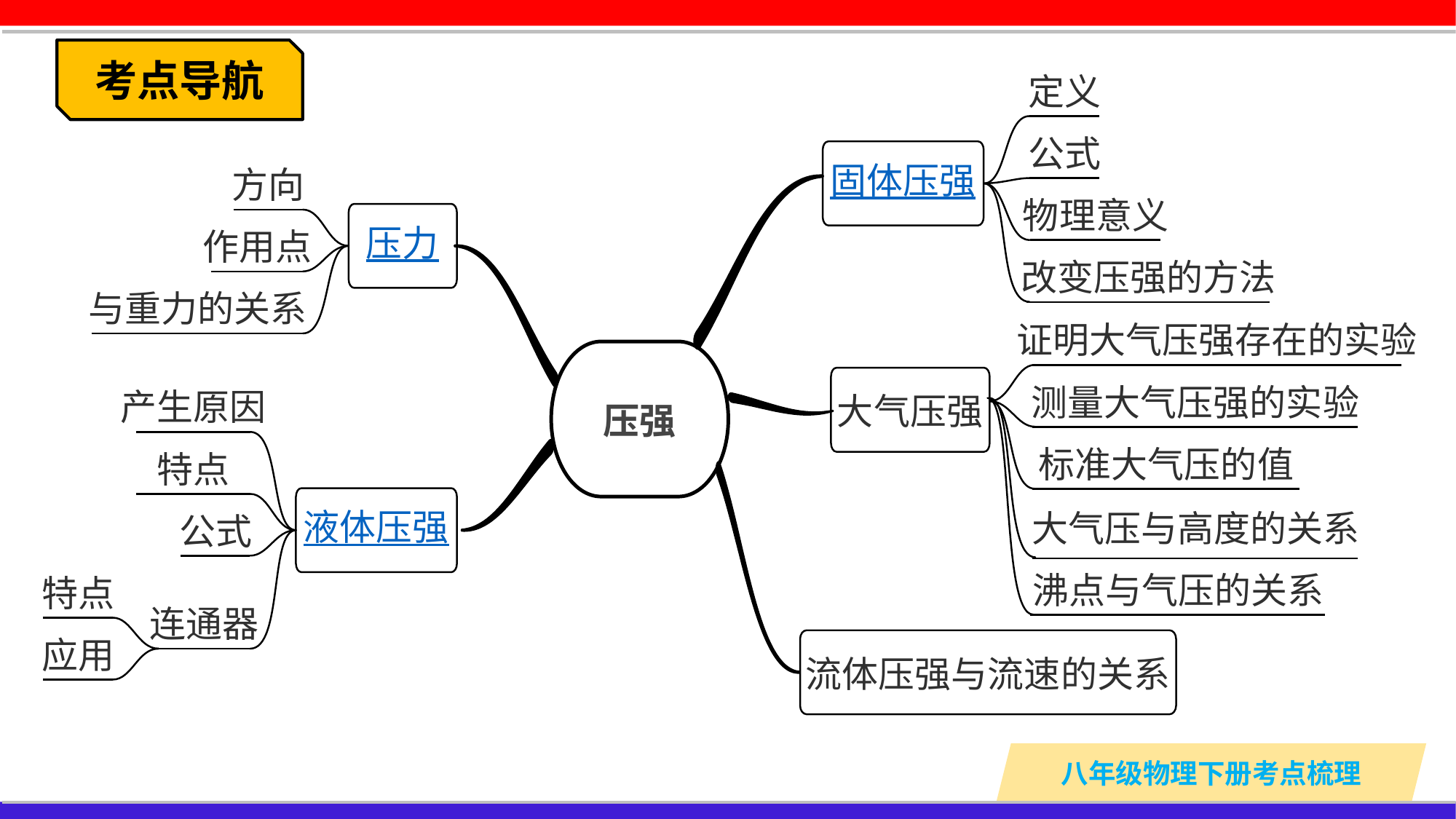

考点导航
定义

公式

固体压强

方向

物理意义

压力

作用点

改变压强的方法
与重力的关系

证明大气压强存在的实验

压强
大气压强

测量大气压强的实验

产生原因

标准大气压的值

特点

液体压强

大气压与高度的关系
公式

沸点与气压的关系

流体压强与流速的关系
特点

连通器
应用